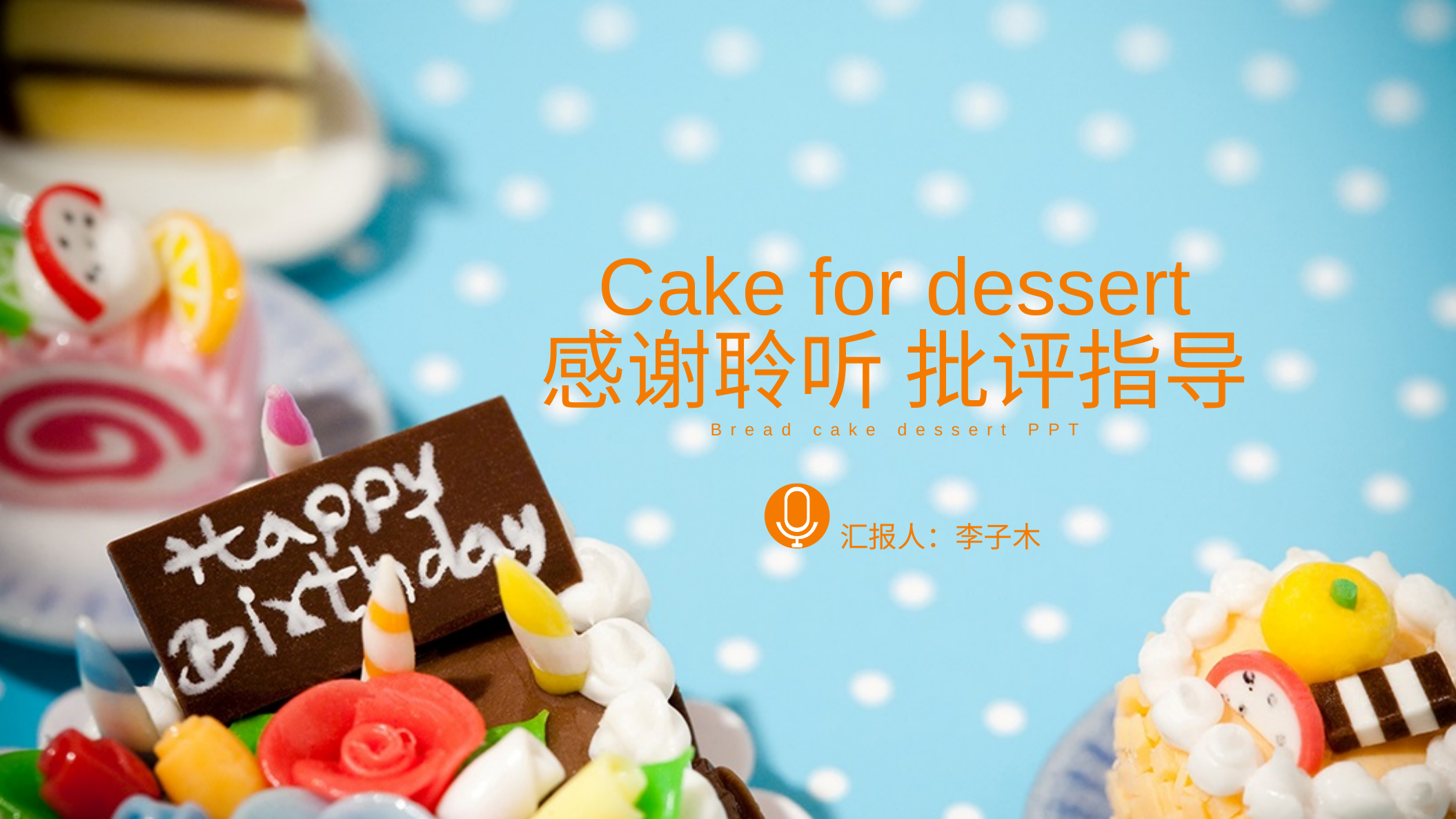

Cake for dessert
感谢聆听 批评指导
Bread cake dessert PPT
汇报人：李子木